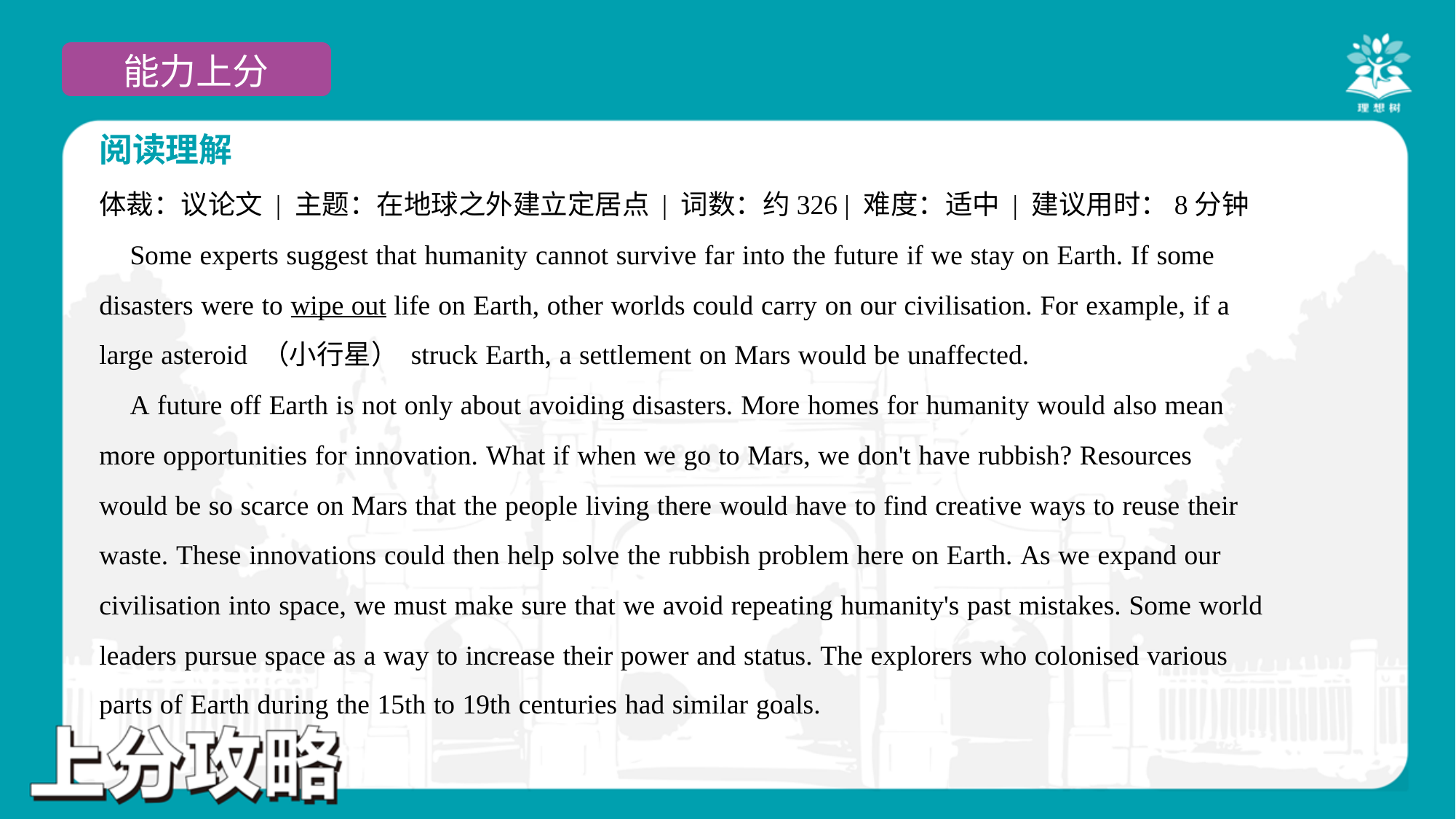

阅读理解
体裁：议论文 | 主题：在地球之外建立定居点 | 词数：约326 | 难度：适中 | 建议用时：8分钟
    Some experts suggest that humanity cannot survive far into the future if we stay on Earth. If some
disasters were to wipe out life on Earth, other worlds could carry on our civilisation. For example, if a
large asteroid （小行星） struck Earth, a settlement on Mars would be unaffected.
    A future off Earth is not only about avoiding disasters. More homes for humanity would also mean
more opportunities for innovation. What if when we go to Mars, we don't have rubbish? Resources
would be so scarce on Mars that the people living there would have to find creative ways to reuse their
waste. These innovations could then help solve the rubbish problem here on Earth. As we expand our
civilisation into space, we must make sure that we avoid repeating humanity's past mistakes. Some world
leaders pursue space as a way to increase their power and status. The explorers who colonised various
parts of Earth during the 15th to 19th centuries had similar goals.#3